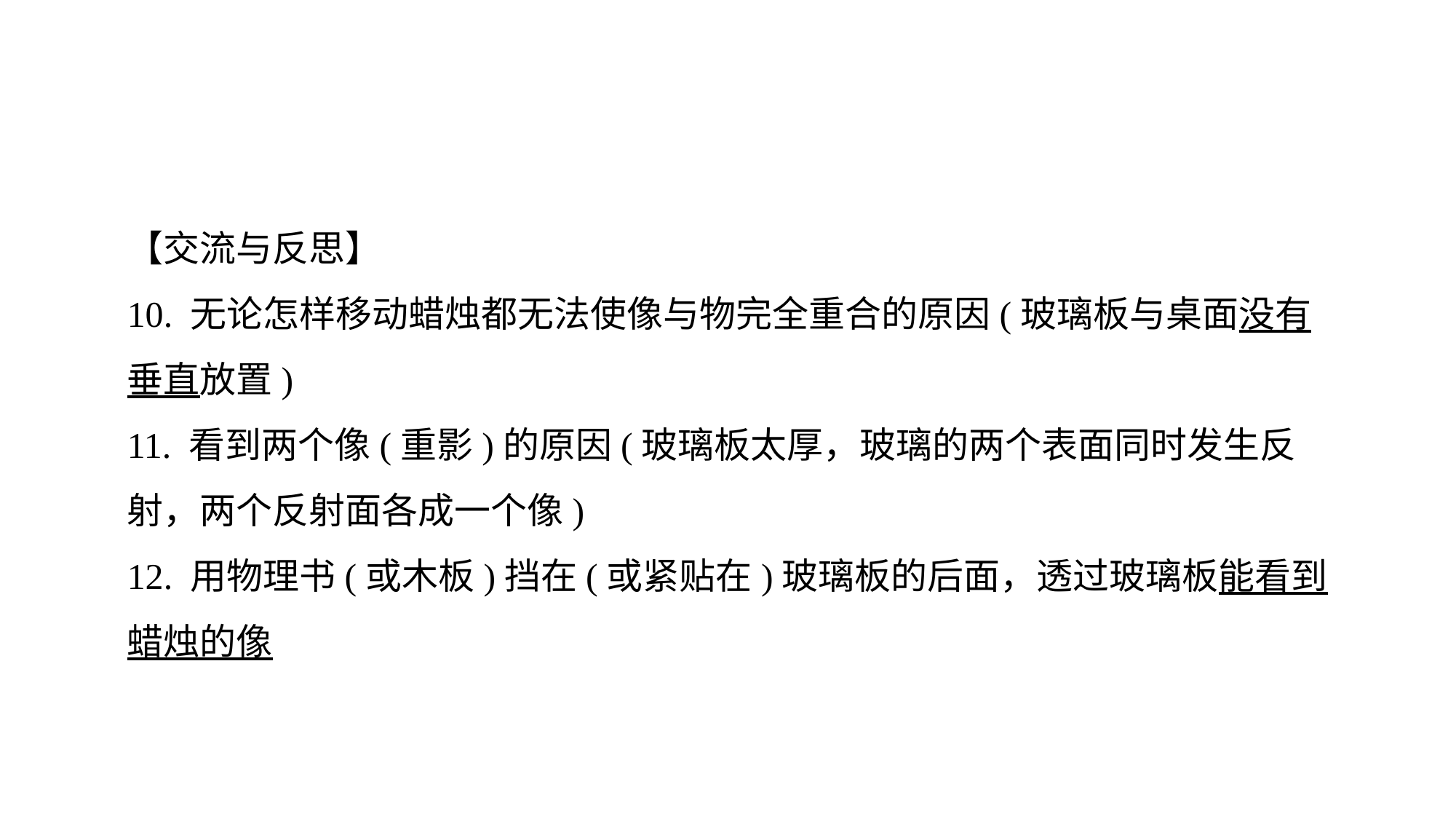

【交流与反思】
10. 无论怎样移动蜡烛都无法使像与物完全重合的原因(玻璃板与桌面没有垂直放置)
11. 看到两个像(重影)的原因(玻璃板太厚，玻璃的两个表面同时发生反射，两个反射面各成一个像)
12. 用物理书(或木板)挡在(或紧贴在)玻璃板的后面，透过玻璃板能看到蜡烛的像